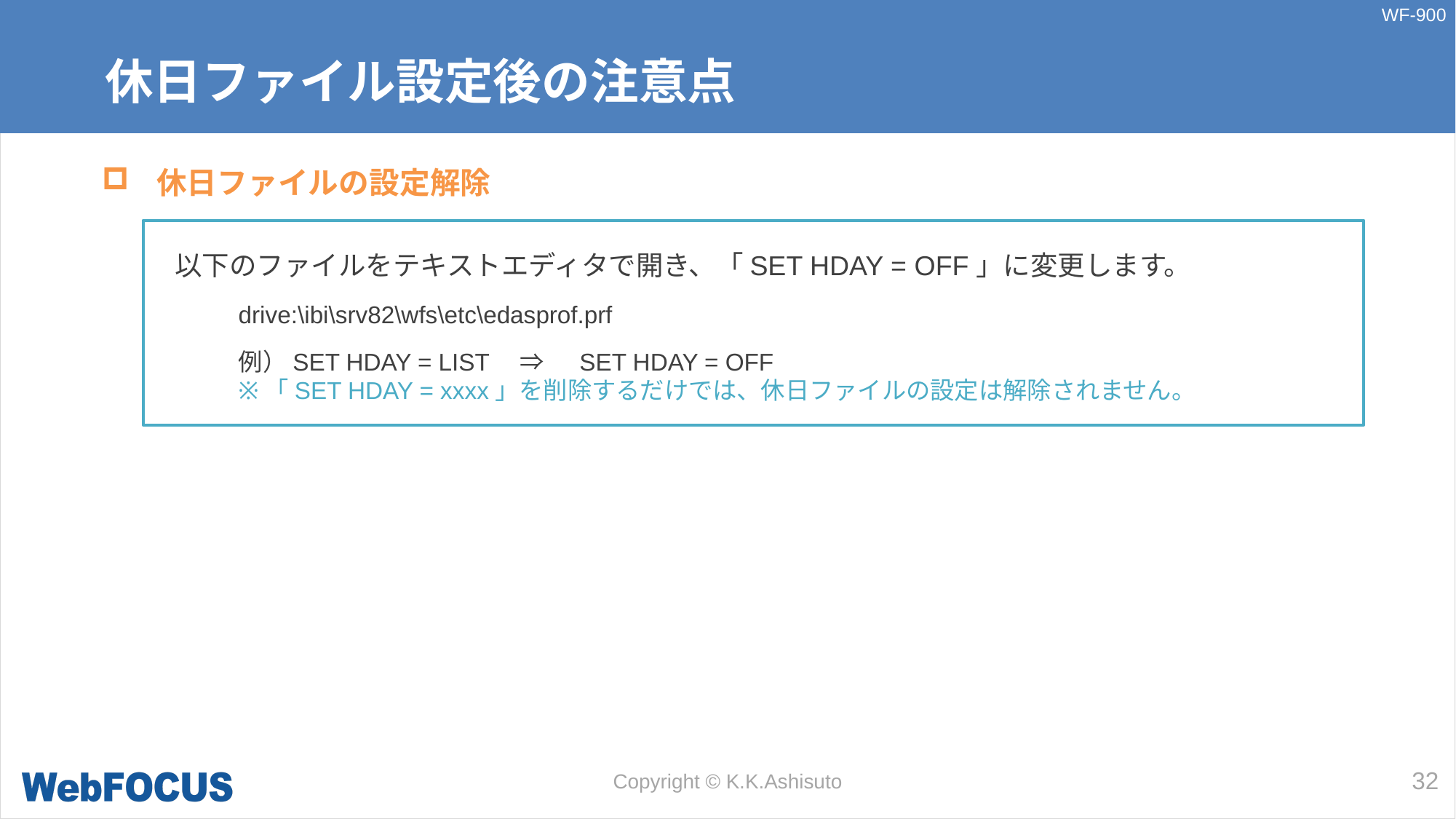

# 休日ファイル設定後の注意点
休日ファイルの設定解除

以下のファイルをテキストエディタで開き、「SET HDAY = OFF」に変更します。
drive:\ibi\srv82\wfs\etc\edasprof.prf
例）SET HDAY = LIST　⇒　 SET HDAY = OFF
※「SET HDAY = xxxx」を削除するだけでは、休日ファイルの設定は解除されません。